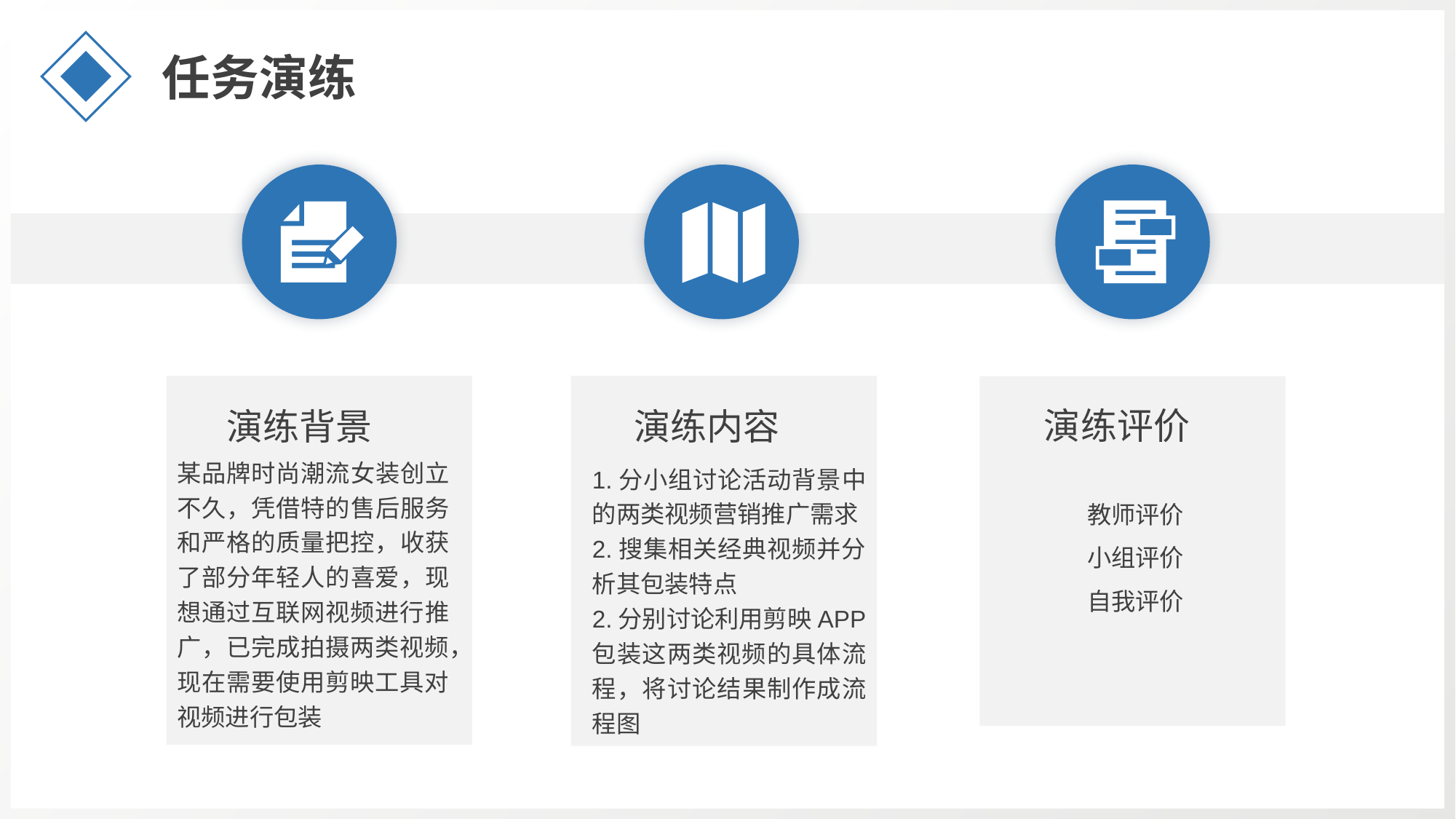

任务演练

演练评价
演练背景
演练内容
某品牌时尚潮流女装创立不久，凭借特的售后服务和严格的质量把控，收获了部分年轻人的喜爱，现想通过互联网视频进行推广，已完成拍摄两类视频，现在需要使用剪映工具对视频进行包装
1.分小组讨论活动背景中的两类视频营销推广需求
2.搜集相关经典视频并分析其包装特点
2.分别讨论利用剪映APP包装这两类视频的具体流程，将讨论结果制作成流程图
教师评价
小组评价
自我评价